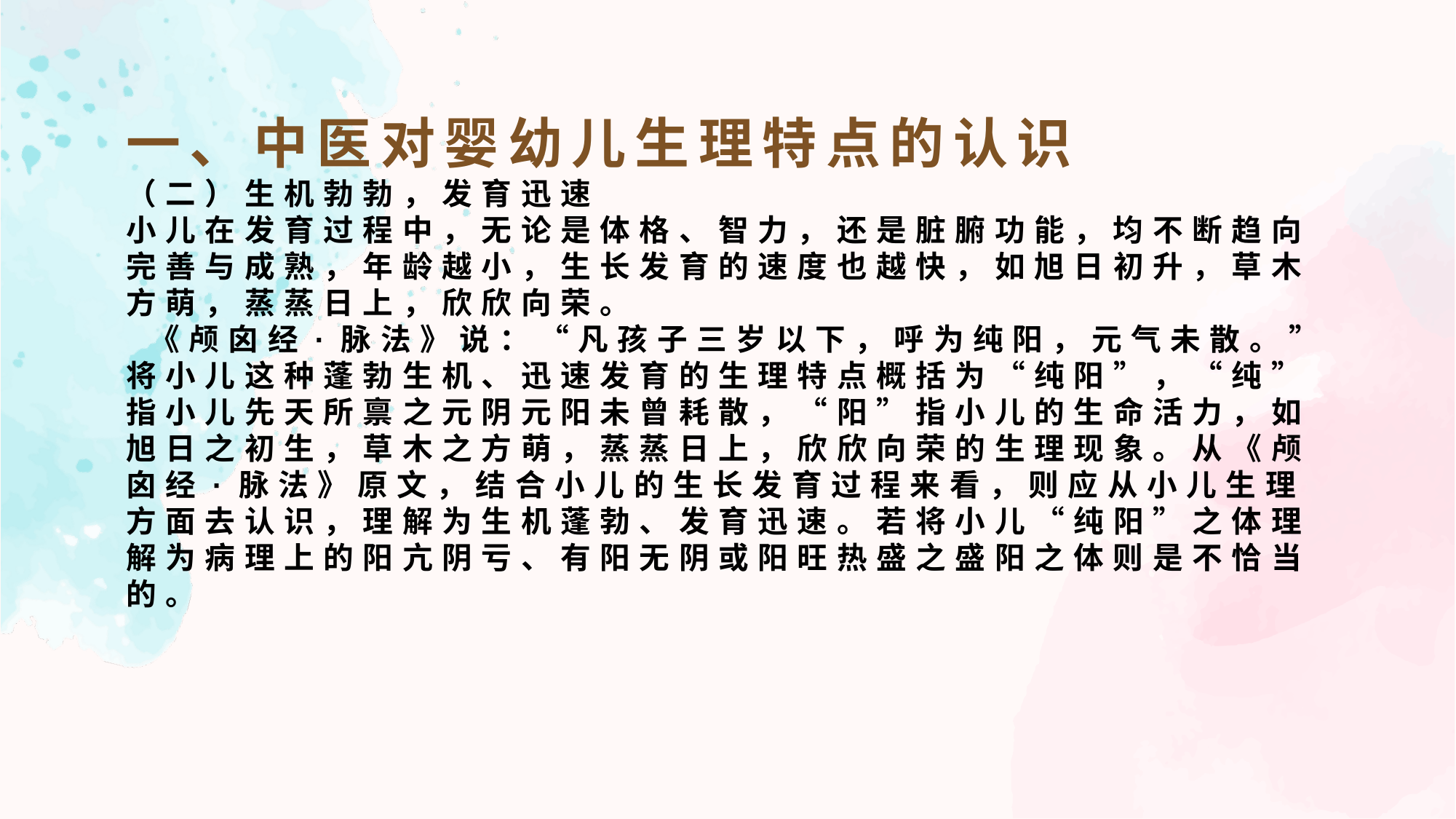

一、中医对婴幼儿生理特点的认识
（二）生机勃勃，发育迅速
小儿在发育过程中，无论是体格、智力，还是脏腑功能，均不断趋向完善与成熟，年龄越小，生长发育的速度也越快，如旭日初升，草木方萌，蒸蒸日上，欣欣向荣。
 《颅囟经·脉法》说：“凡孩子三岁以下，呼为纯阳，元气未散。”将小儿这种蓬勃生机、迅速发育的生理特点概括为“纯阳”，“纯”指小儿先天所禀之元阴元阳未曾耗散，“阳”指小儿的生命活力，如旭日之初生，草木之方萌，蒸蒸日上，欣欣向荣的生理现象。从《颅囟经·脉法》原文，结合小儿的生长发育过程来看，则应从小儿生理方面去认识，理解为生机蓬勃、发育迅速。若将小儿“纯阳”之体理解为病理上的阳亢阴亏、有阳无阴或阳旺热盛之盛阳之体则是不恰当的。